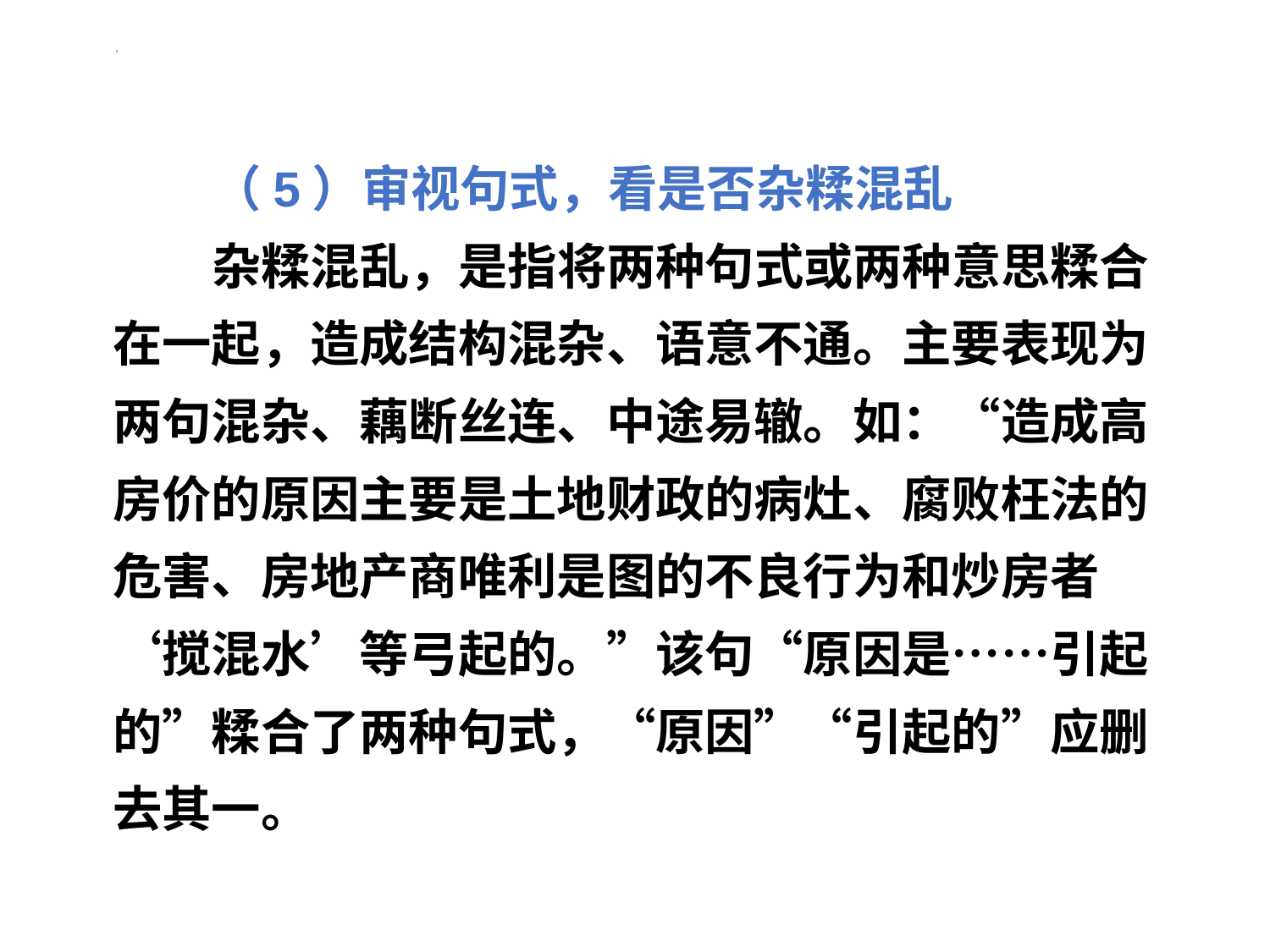

#
（5）审视句式，看是否杂糅混乱
杂糅混乱，是指将两种句式或两种意思糅合在一起，造成结构混杂、语意不通。主要表现为两句混杂、藕断丝连、中途易辙。如：“造成高房价的原因主要是土地财政的病灶、腐败枉法的危害、房地产商唯利是图的不良行为和炒房者‘搅混水’等弓起的。”该句“原因是……引起的”糅合了两种句式，“原因”“引起的”应删去其一。